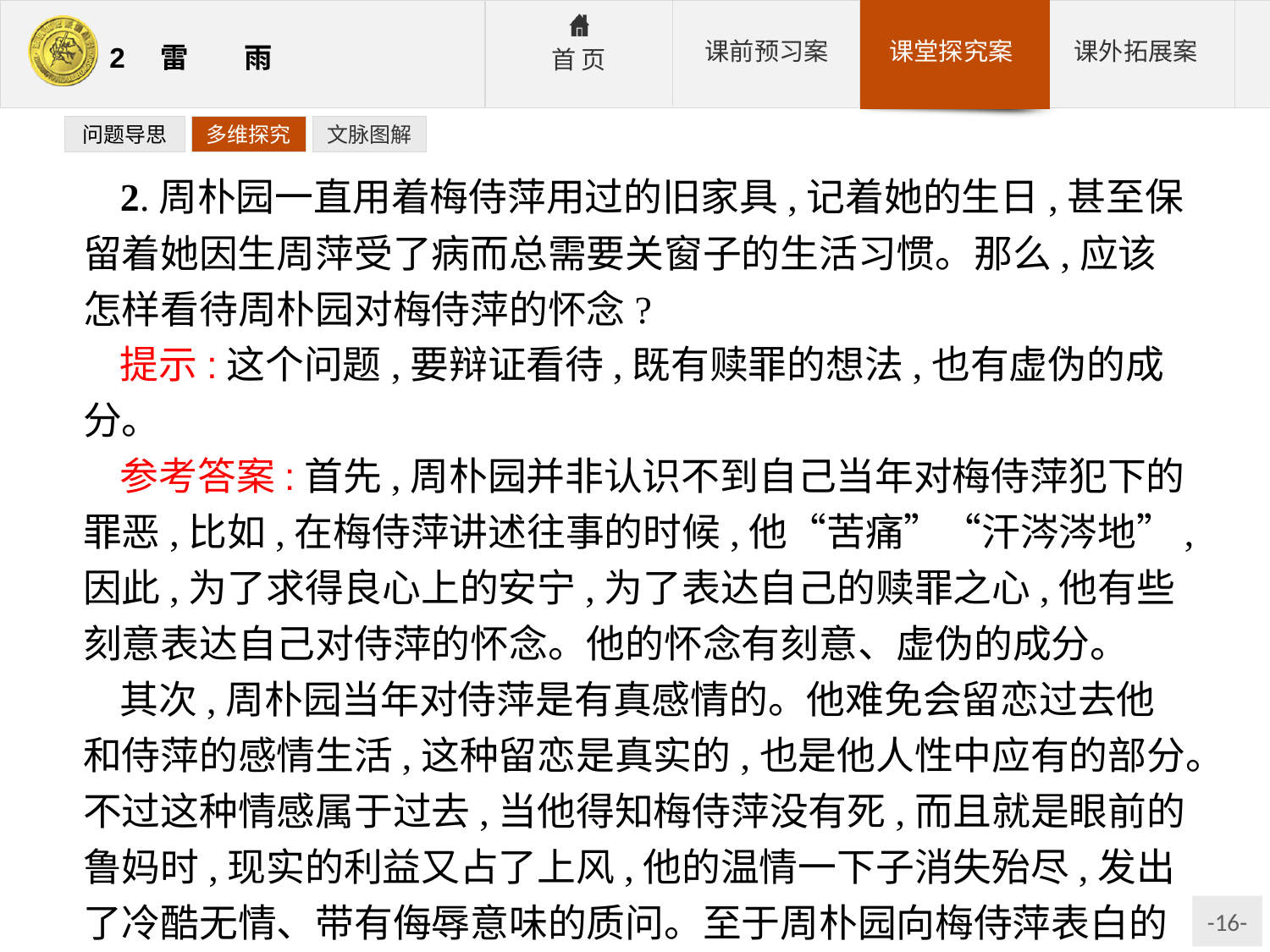

问题导思
多维探究
文脉图解
2.周朴园一直用着梅侍萍用过的旧家具,记着她的生日,甚至保留着她因生周萍受了病而总需要关窗子的生活习惯。那么,应该怎样看待周朴园对梅侍萍的怀念?
提示:这个问题,要辩证看待,既有赎罪的想法,也有虚伪的成分。
参考答案:首先,周朴园并非认识不到自己当年对梅侍萍犯下的罪恶,比如,在梅侍萍讲述往事的时候,他“苦痛”“汗涔涔地”,因此,为了求得良心上的安宁,为了表达自己的赎罪之心,他有些刻意表达自己对侍萍的怀念。他的怀念有刻意、虚伪的成分。
其次,周朴园当年对侍萍是有真感情的。他难免会留恋过去他和侍萍的感情生活,这种留恋是真实的,也是他人性中应有的部分。不过这种情感属于过去,当他得知梅侍萍没有死,而且就是眼前的鲁妈时,现实的利益又占了上风,他的温情一下子消失殆尽,发出了冷酷无情、带有侮辱意味的质问。至于周朴园向梅侍萍表白的他是如何“纪念”她的话,基本上就带有欺蒙哄骗的成分。